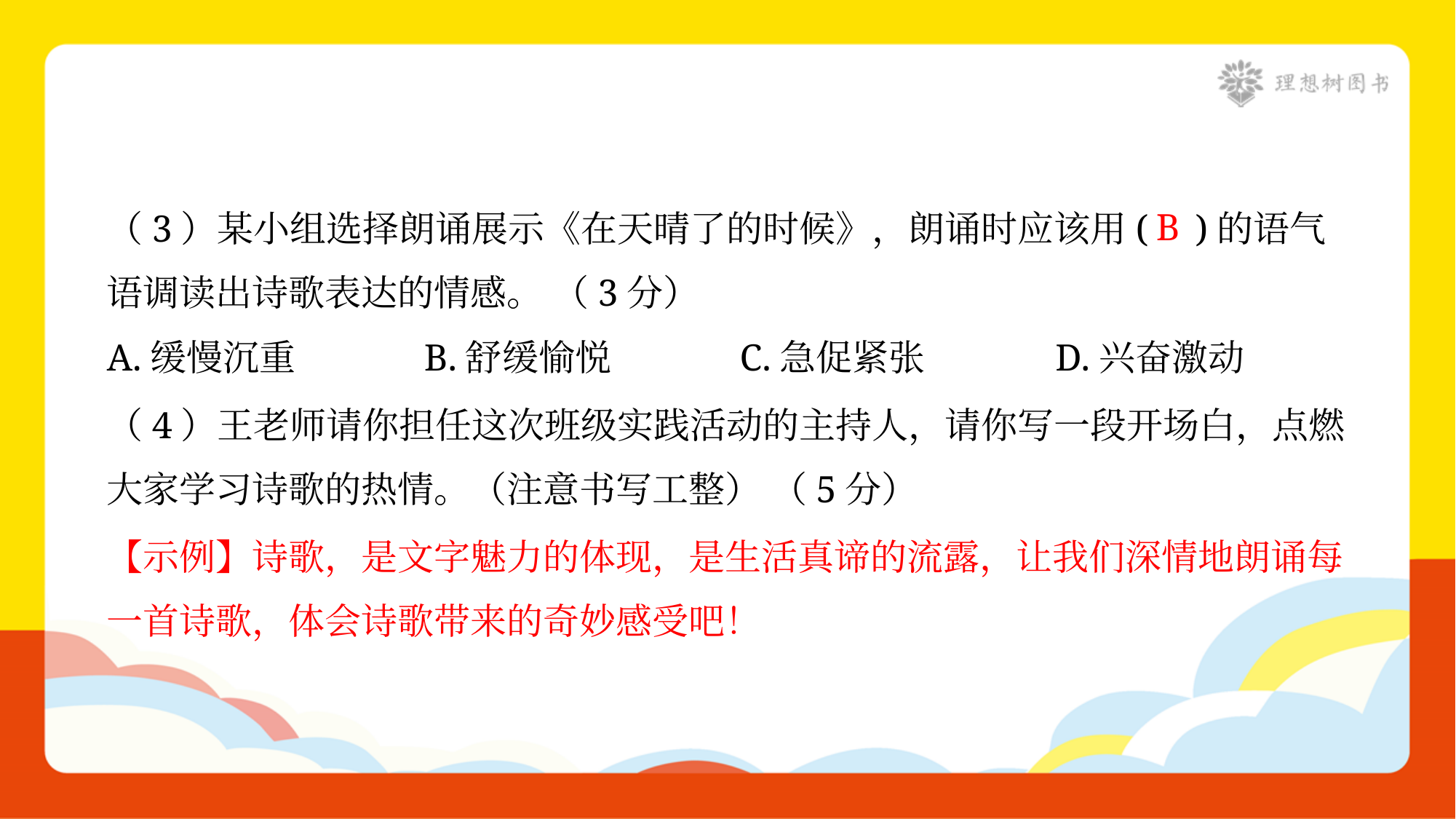

（3）某小组选择朗诵展示《在天晴了的时候》，朗诵时应该用(     )的语气
语调读出诗歌表达的情感。 （3分）
B
A.缓慢沉重	B.舒缓愉悦	C.急促紧张	D.兴奋激动
（4）王老师请你担任这次班级实践活动的主持人，请你写一段开场白，点燃
大家学习诗歌的热情。（注意书写工整） （5分）
【示例】诗歌，是文字魅力的体现，是生活真谛的流露，让我们深情地朗诵每
一首诗歌，体会诗歌带来的奇妙感受吧！